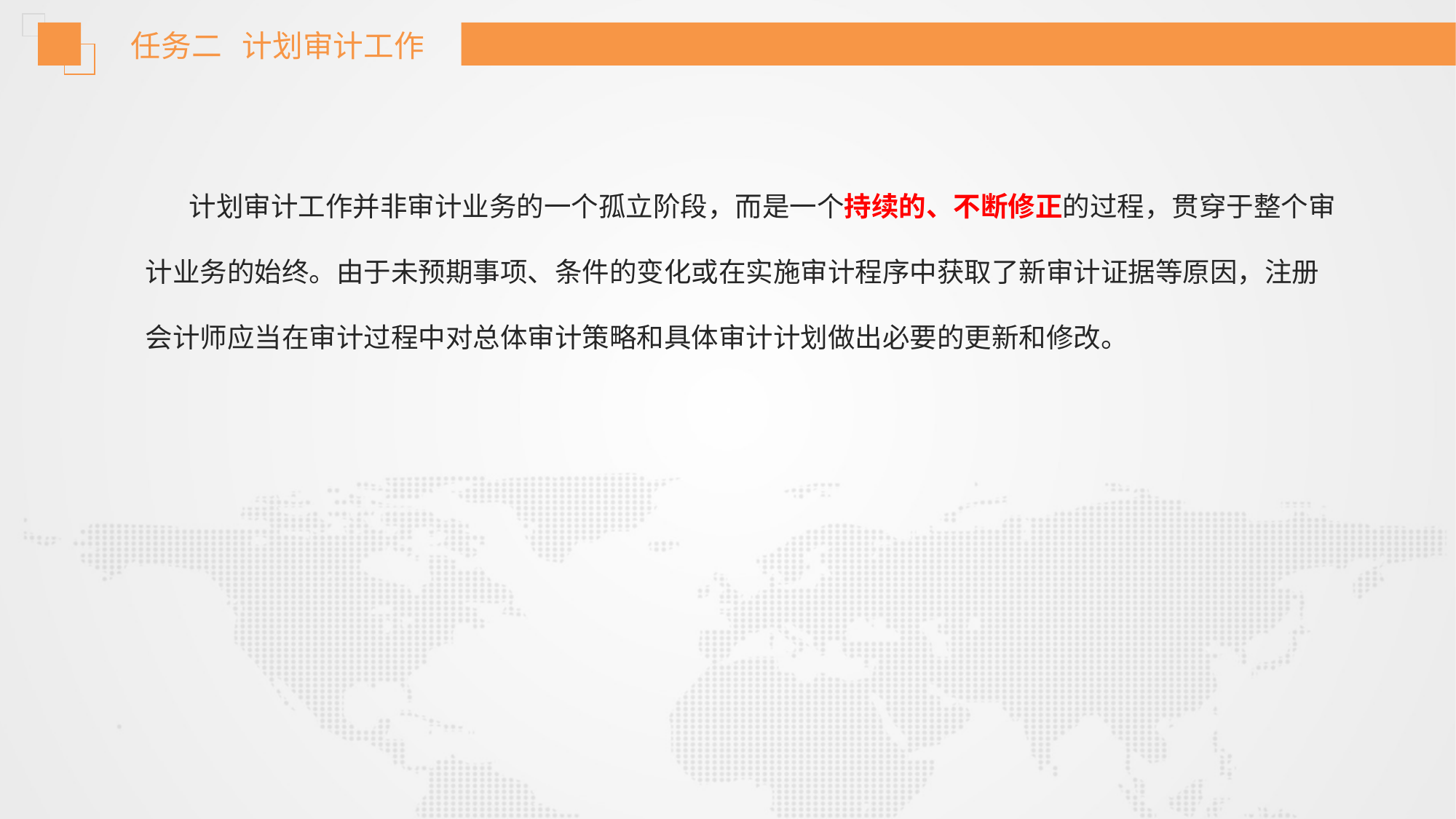

任务二   计划审计工作

      计划审计工作并非审计业务的一个孤立阶段，而是一个持续的、不断修正的过程，贯穿于整个审计业务的始终。由于未预期事项、条件的变化或在实施审计程序中获取了新审计证据等原因，注册会计师应当在审计过程中对总体审计策略和具体审计计划做出必要的更新和修改。